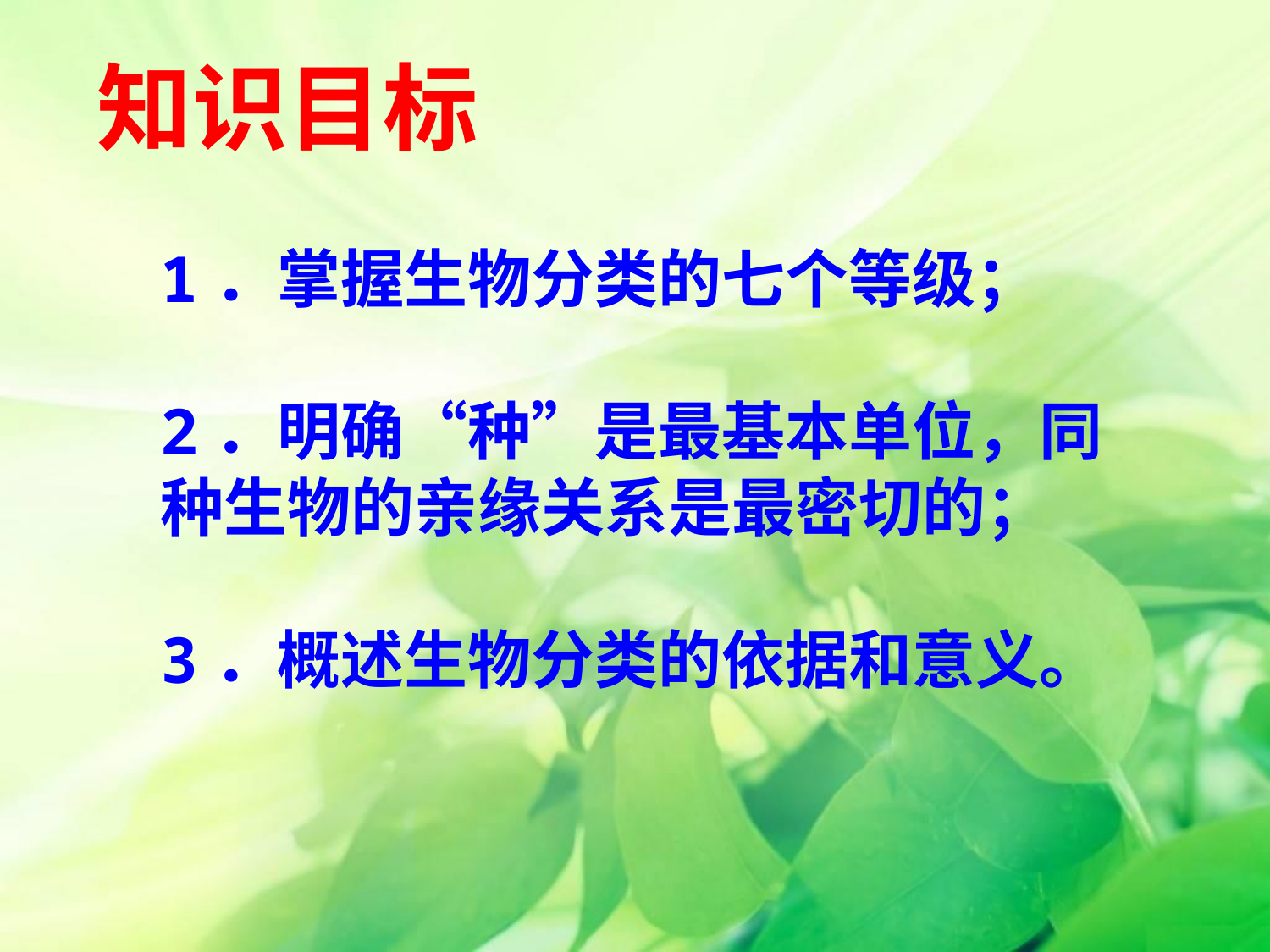

知识目标

1．掌握生物分类的七个等级；

2．明确“种”是最基本单位，同种生物的亲缘关系是最密切的；

3．概述生物分类的依据和意义。